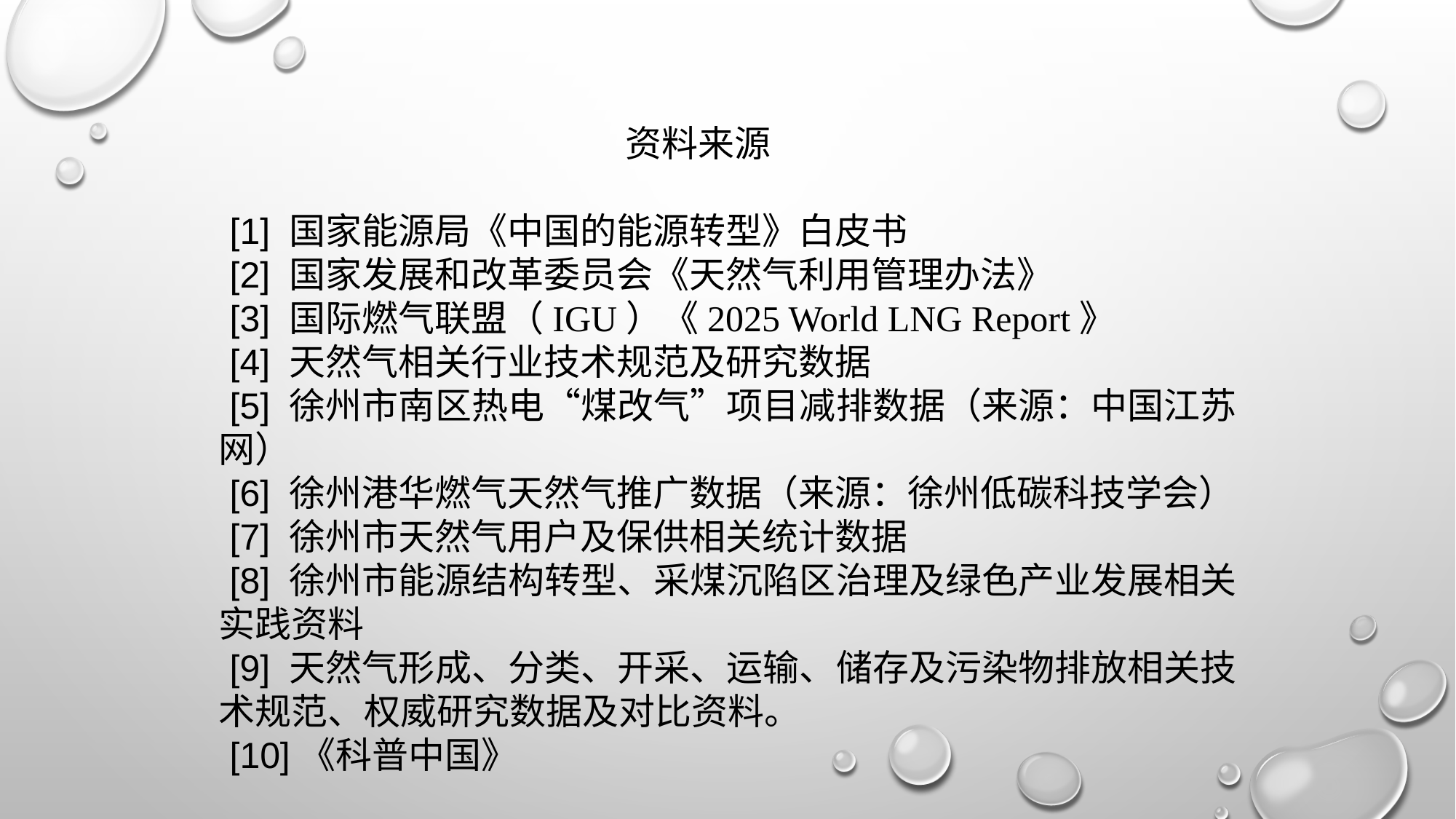

资料来源

[1] 国家能源局《中国的能源转型》白皮书
[2] 国家发展和改革委员会《天然气利用管理办法》
[3] 国际燃气联盟（IGU）《2025 World LNG Report》
[4] 天然气相关行业技术规范及研究数据
[5] 徐州市南区热电“煤改气”项目减排数据（来源：中国江苏网）
[6] 徐州港华燃气天然气推广数据（来源：徐州低碳科技学会）
[7] 徐州市天然气用户及保供相关统计数据
[8] 徐州市能源结构转型、采煤沉陷区治理及绿色产业发展相关实践资料
[9] 天然气形成、分类、开采、运输、储存及污染物排放相关技术规范、权威研究数据及对比资料。
[10]《科普中国》